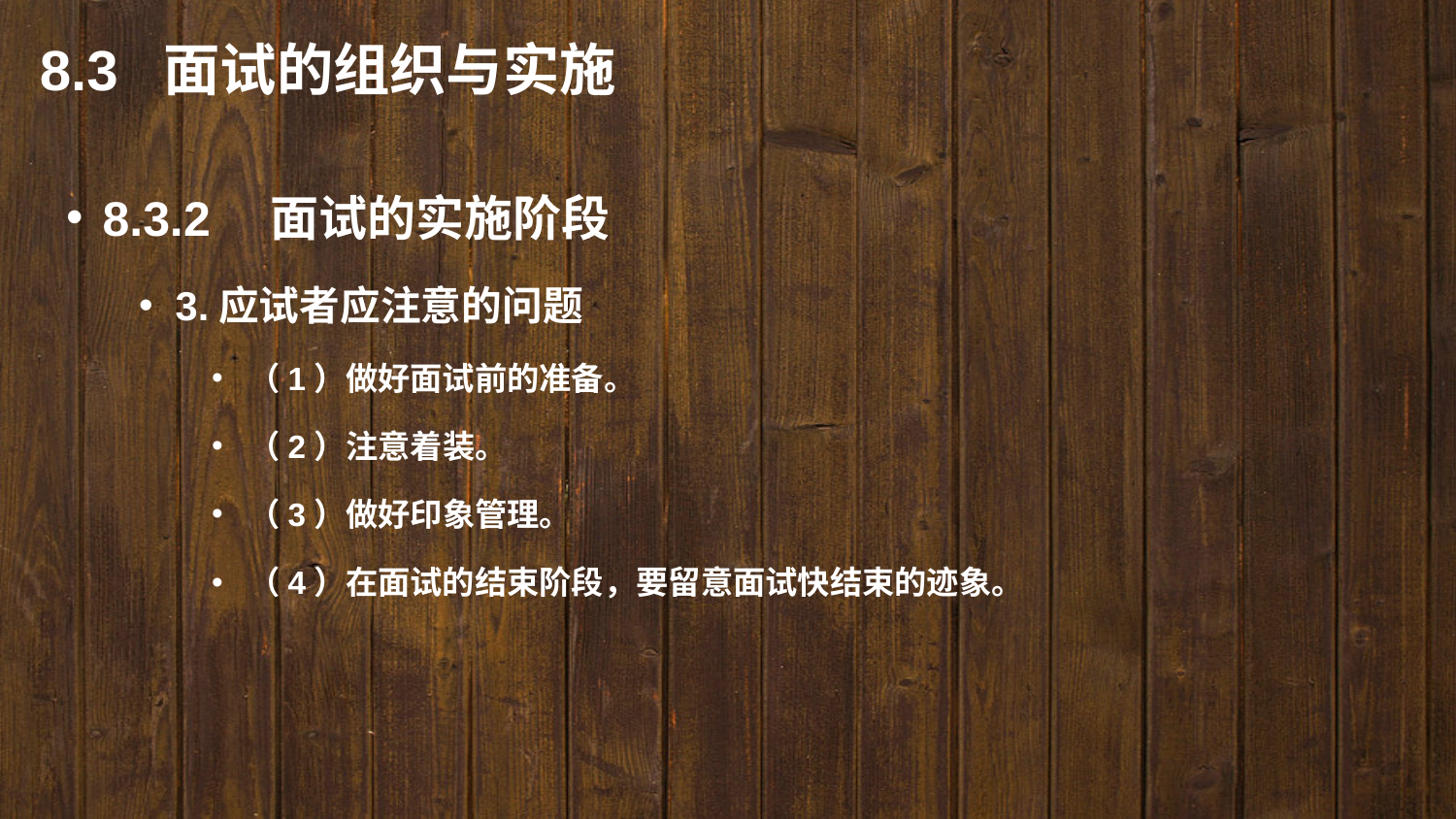

8.3  面试的组织与实施
8.3.2　面试的实施阶段
3.应试者应注意的问题
（1）做好面试前的准备。
（2）注意着装。
（3）做好印象管理。
（4）在面试的结束阶段，要留意面试快结束的迹象。